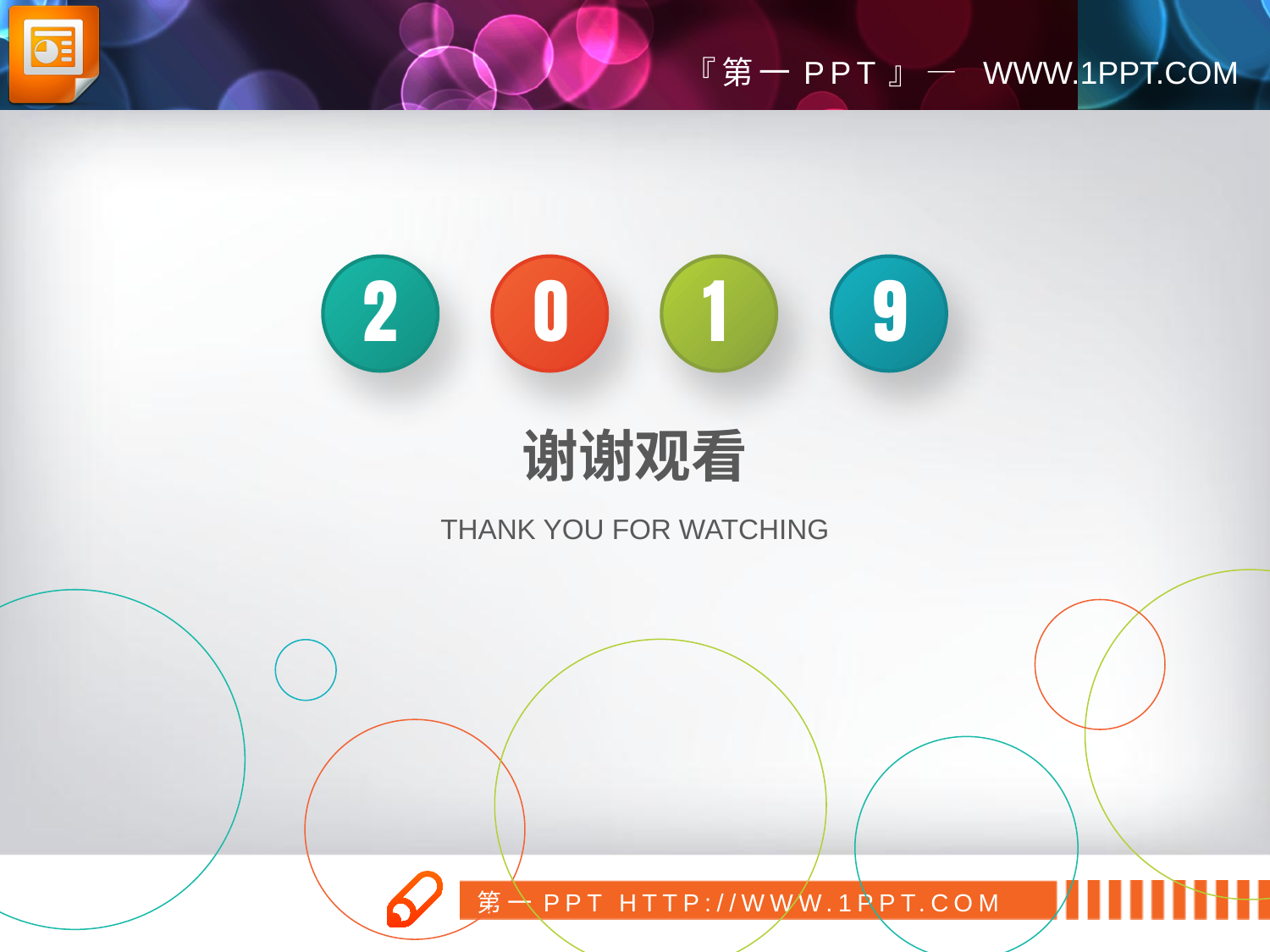

2
0
1
9
谢谢观看
THANK YOU FOR WATCHING